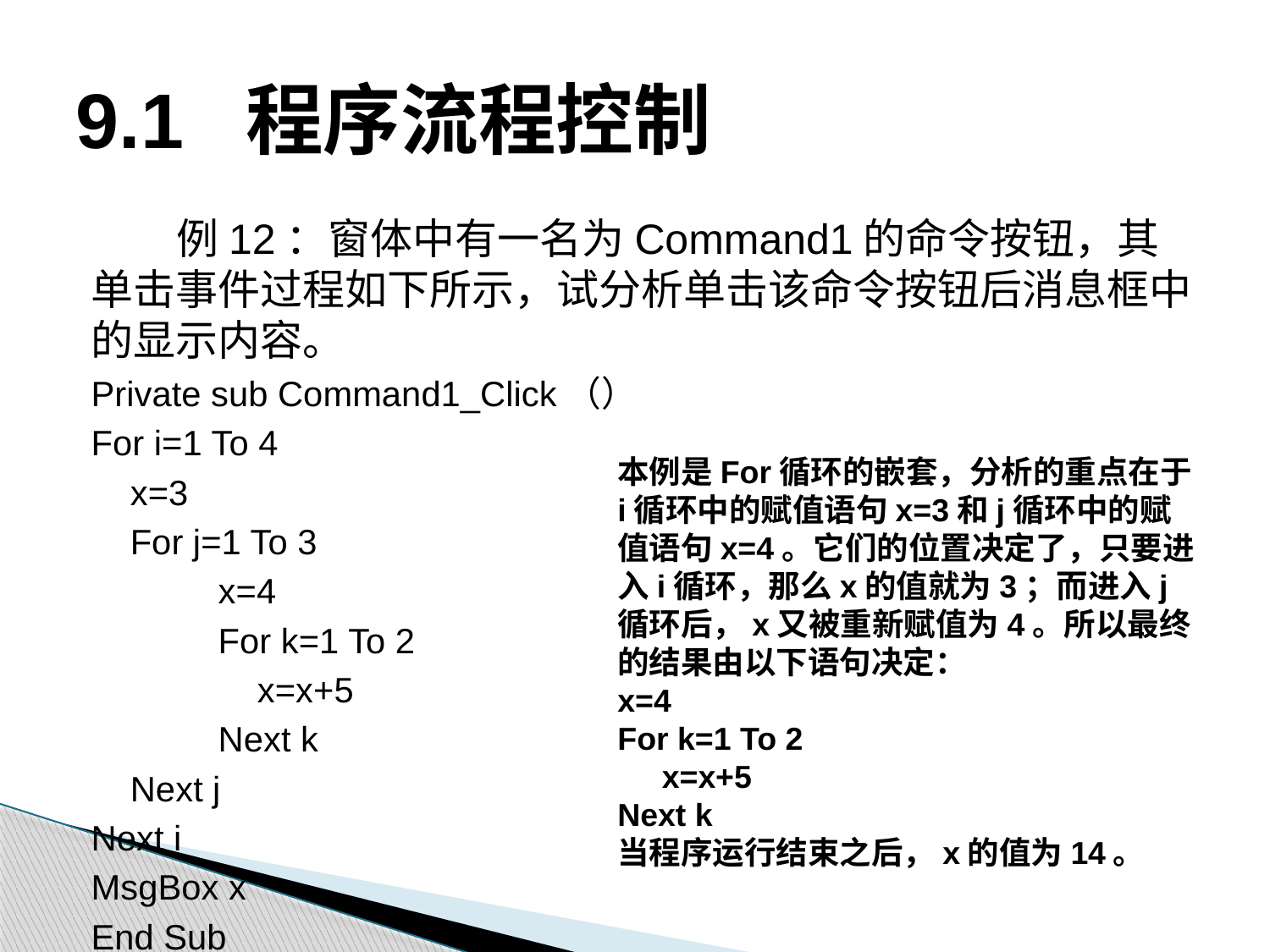

# 9.1  程序流程控制
例12：窗体中有一名为Command1的命令按钮，其单击事件过程如下所示，试分析单击该命令按钮后消息框中的显示内容。
Private sub Command1_Click（）
For i=1 To 4
    x=3
    For j=1 To 3
	x=4
	For k=1 To 2
	    x=x+5
	Next k
    Next j
Next i
MsgBox x
End Sub
本例是For循环的嵌套，分析的重点在于i循环中的赋值语句x=3和j循环中的赋值语句x=4。它们的位置决定了，只要进入i循环，那么x的值就为3；而进入j循环后，x又被重新赋值为4。所以最终的结果由以下语句决定：
x=4
For k=1 To 2
     x=x+5
Next k
当程序运行结束之后，x的值为14。